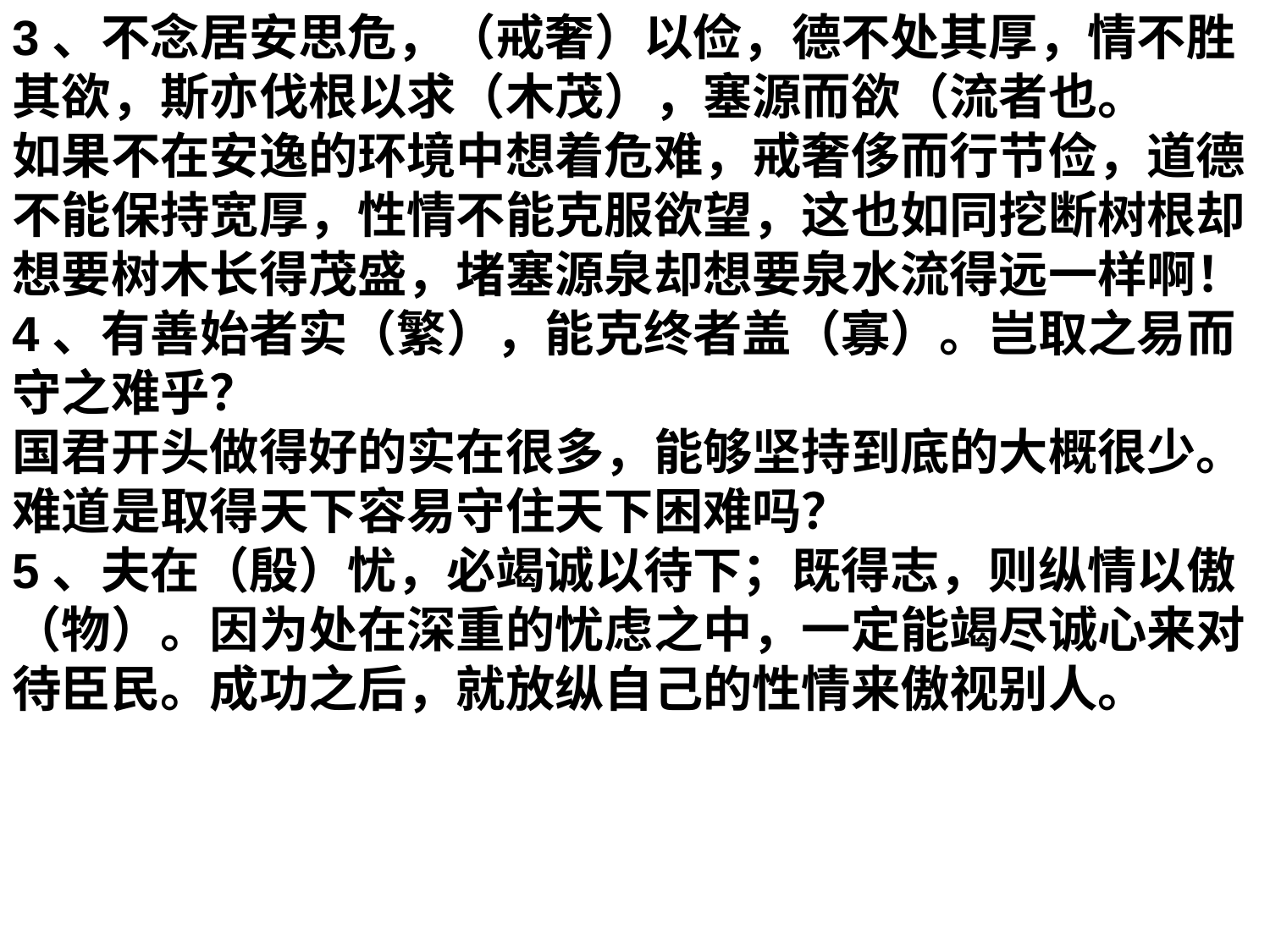

3、不念居安思危，（戒奢）以俭，德不处其厚，情不胜其欲，斯亦伐根以求（木茂），塞源而欲（流者也。
如果不在安逸的环境中想着危难，戒奢侈而行节俭，道德不能保持宽厚，性情不能克服欲望，这也如同挖断树根却想要树木长得茂盛，堵塞源泉却想要泉水流得远一样啊！
4、有善始者实（繁），能克终者盖（寡）。岂取之易而守之难乎？
国君开头做得好的实在很多，能够坚持到底的大概很少。难道是取得天下容易守住天下困难吗？
5、夫在（殷）忧，必竭诚以待下；既得志，则纵情以傲（物）。因为处在深重的忧虑之中，一定能竭尽诚心来对待臣民。成功之后，就放纵自己的性情来傲视别人。